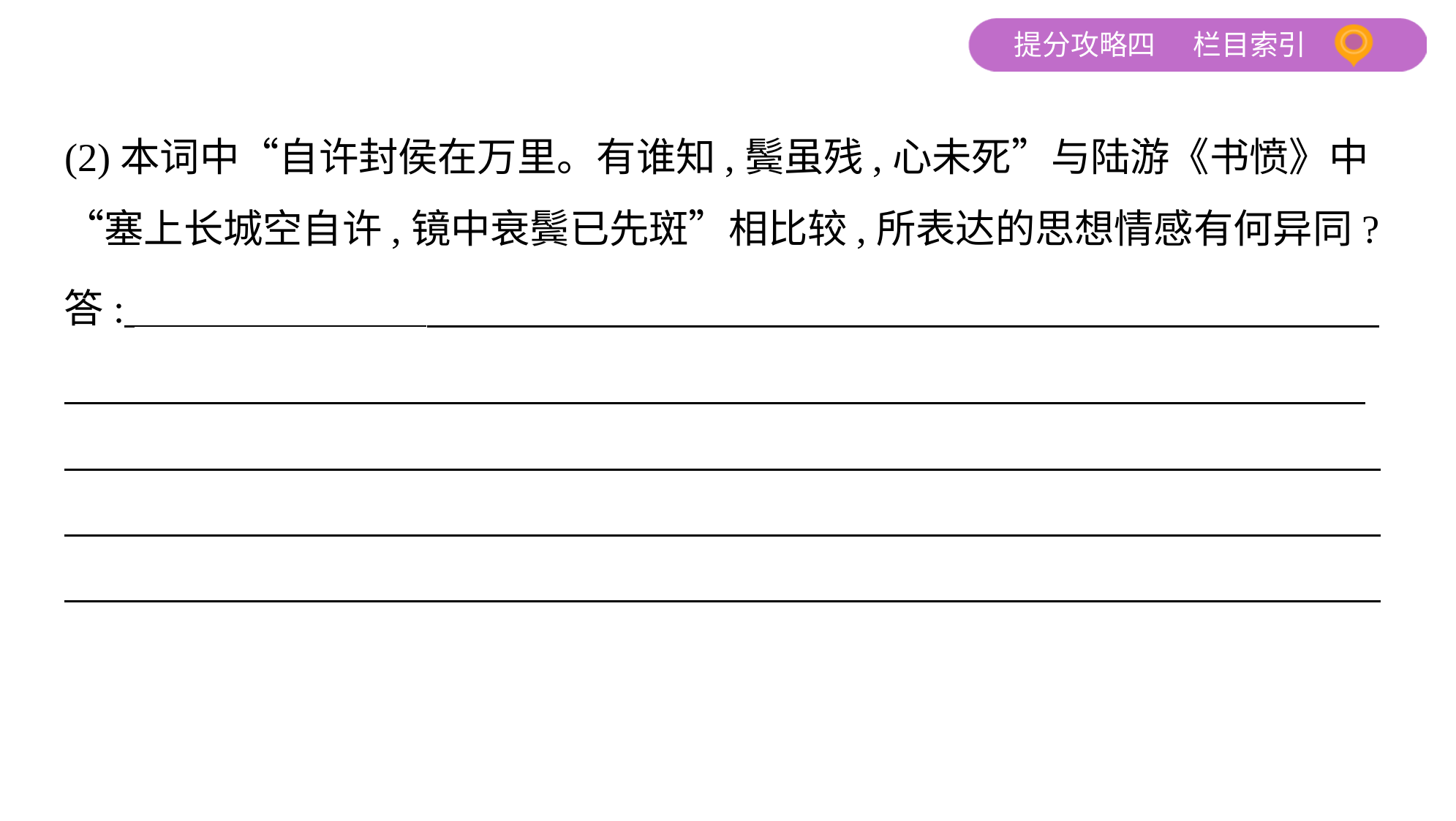

(2)本词中“自许封侯在万里。有谁知,鬓虽残,心未死”与陆游《书愤》中
“塞上长城空自许,镜中衰鬓已先斑”相比较,所表达的思想情感有何异同?
答: